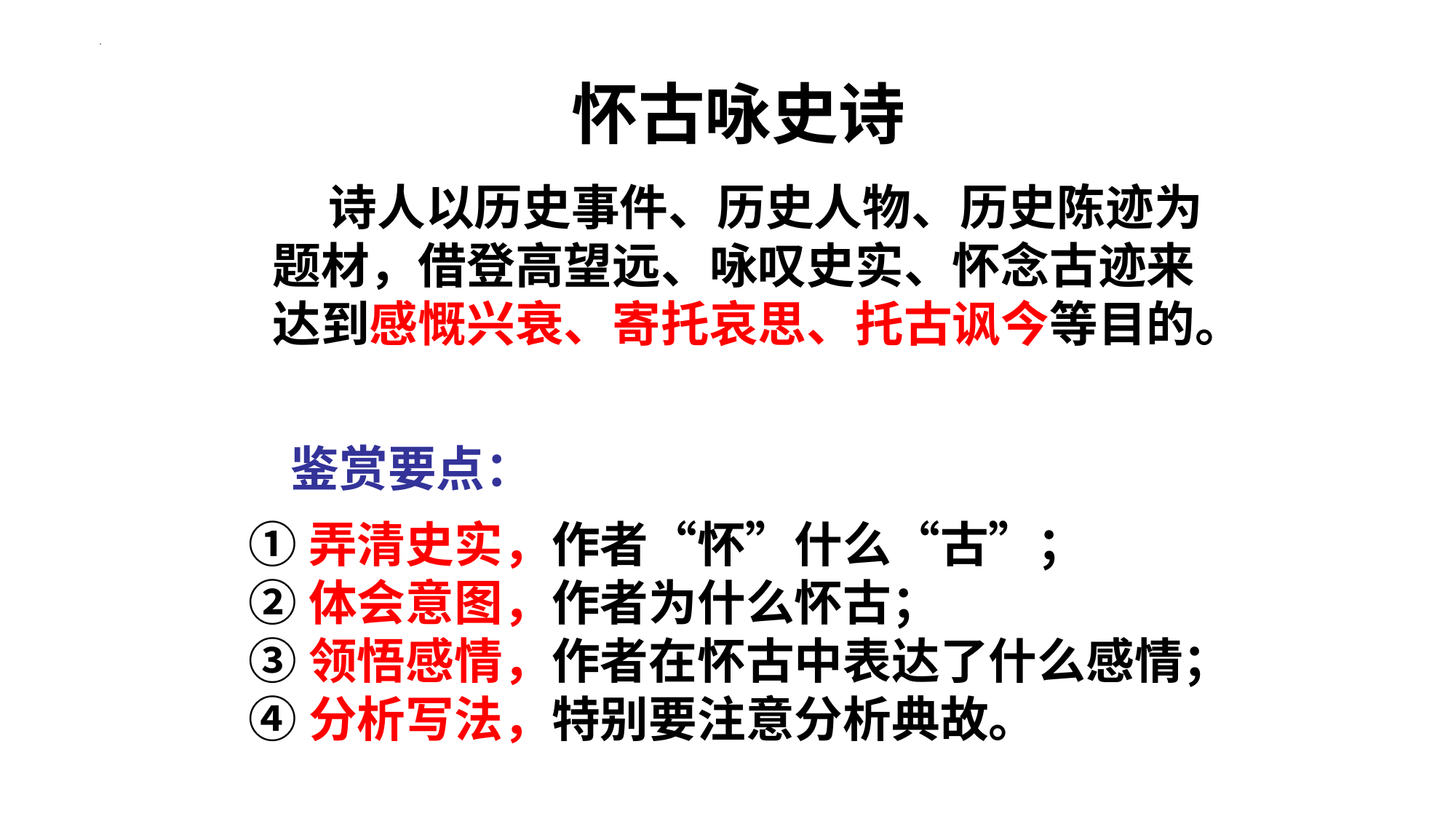

怀古咏史诗
    诗人以历史事件、历史人物、历史陈迹为题材，借登高望远、咏叹史实、怀念古迹来达到感慨兴衰、寄托哀思、托古讽今等目的。
鉴赏要点：
①弄清史实，作者“怀”什么“古”；
②体会意图，作者为什么怀古；
③领悟感情，作者在怀古中表达了什么感情；
④分析写法，特别要注意分析典故。